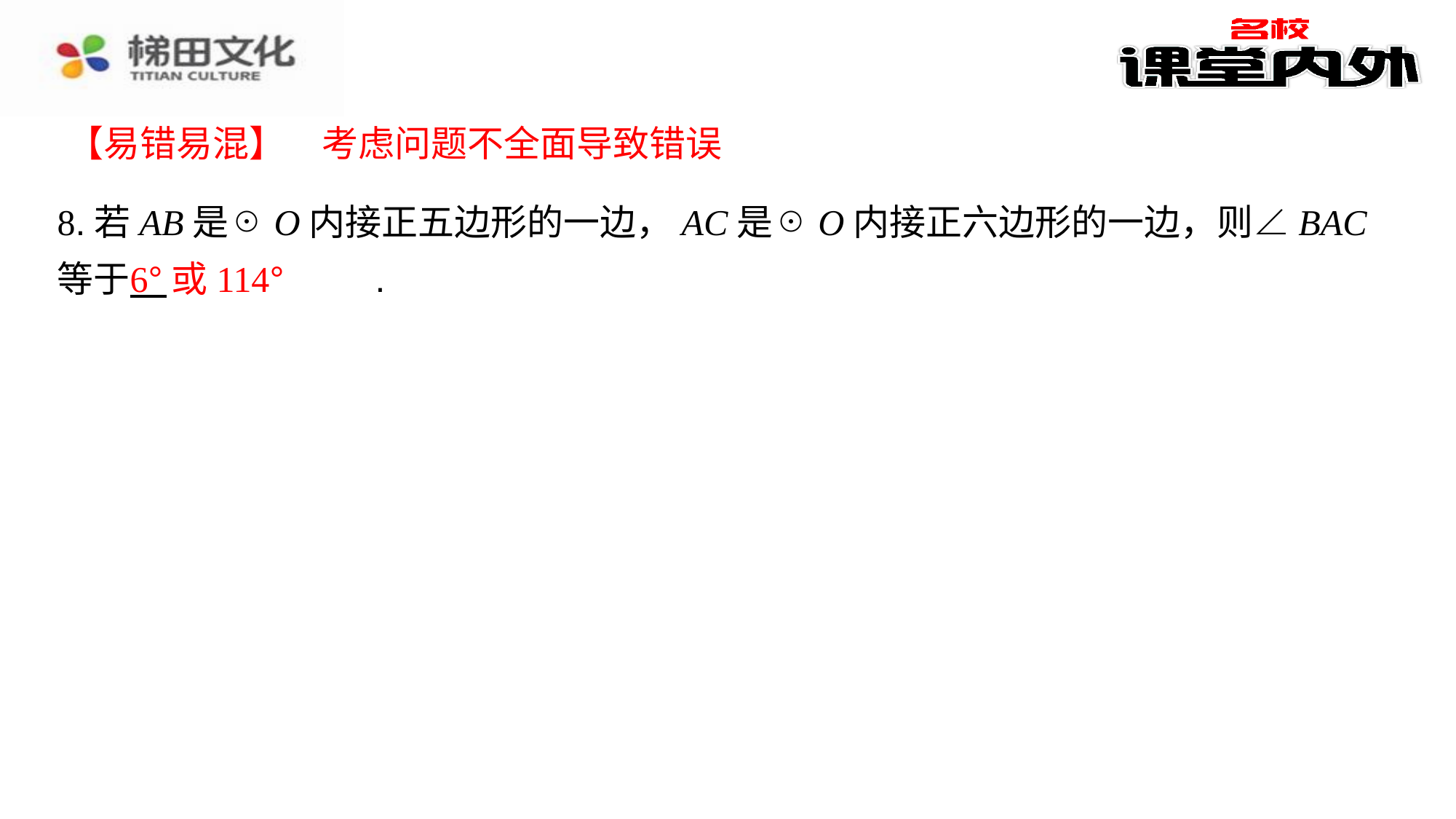

【易错易混】　考虑问题不全面导致错误
8.若AB是☉O内接正五边形的一边，AC是☉O内接正六边形的一边，则∠BAC等于 　6°或114°　⁠.
6°或114°